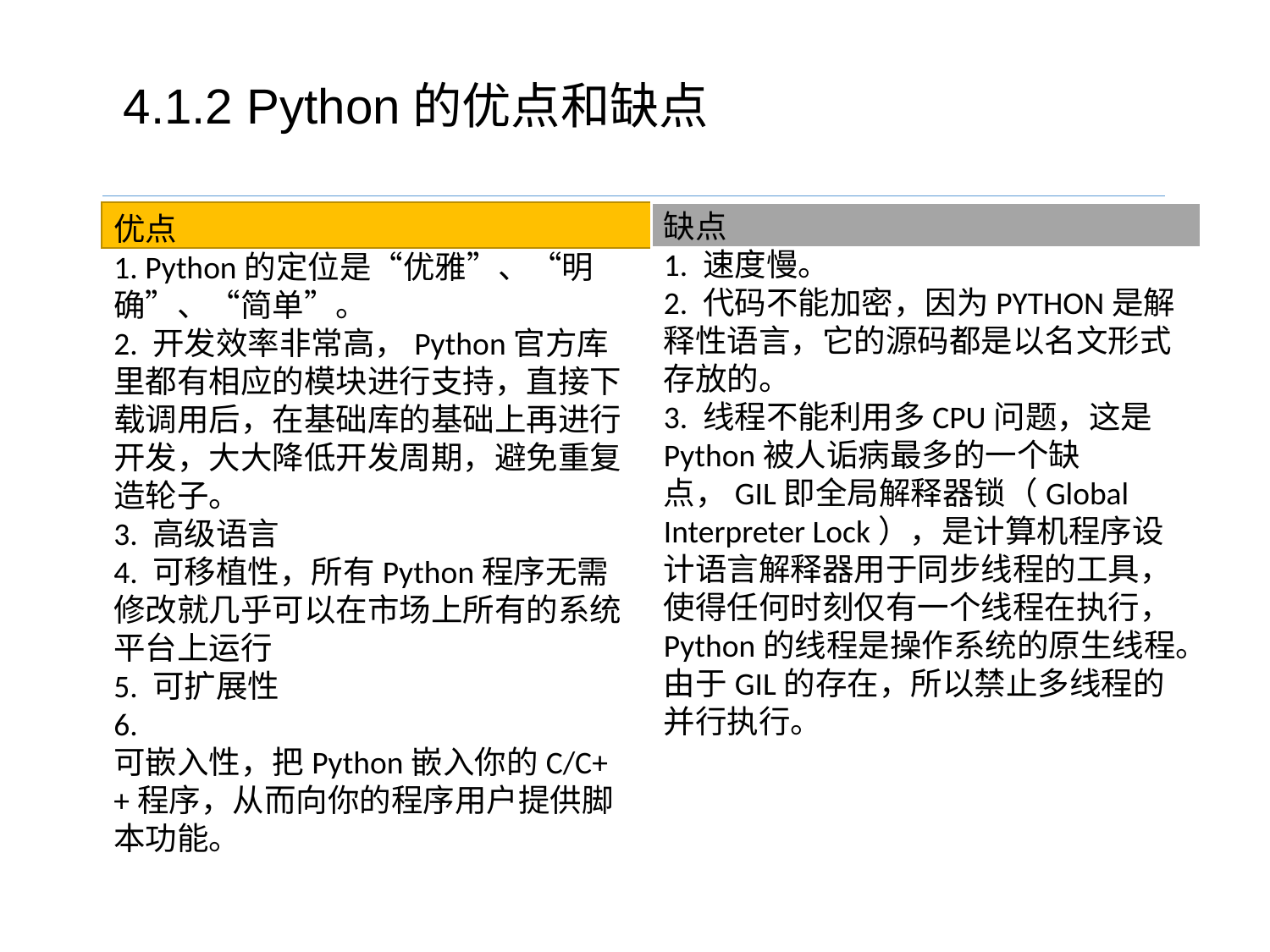

# 4.1.2 Python的优点和缺点
缺点
1. 速度慢。
2. 代码不能加密，因为PYTHON是解释性语言，它的源码都是以名文形式存放的。
3. 线程不能利用多CPU问题，这是Python被人诟病最多的一个缺点，GIL即全局解释器锁（Global Interpreter Lock），是计算机程序设计语言解释器用于同步线程的工具，使得任何时刻仅有一个线程在执行，Python的线程是操作系统的原生线程。由于GIL的存在，所以禁止多线程的并行执行。

优点
1. Python的定位是“优雅”、“明确”、“简单”。
2. 开发效率非常高，Python官方库里都有相应的模块进行支持，直接下载调用后，在基础库的基础上再进行开发，大大降低开发周期，避免重复造轮子。
3. 高级语言
4. 可移植性，所有Python程序无需修改就几乎可以在市场上所有的系统平台上运行
5. 可扩展性
6. 可嵌入性，把Python嵌入你的C/C++程序，从而向你的程序用户提供脚本功能。